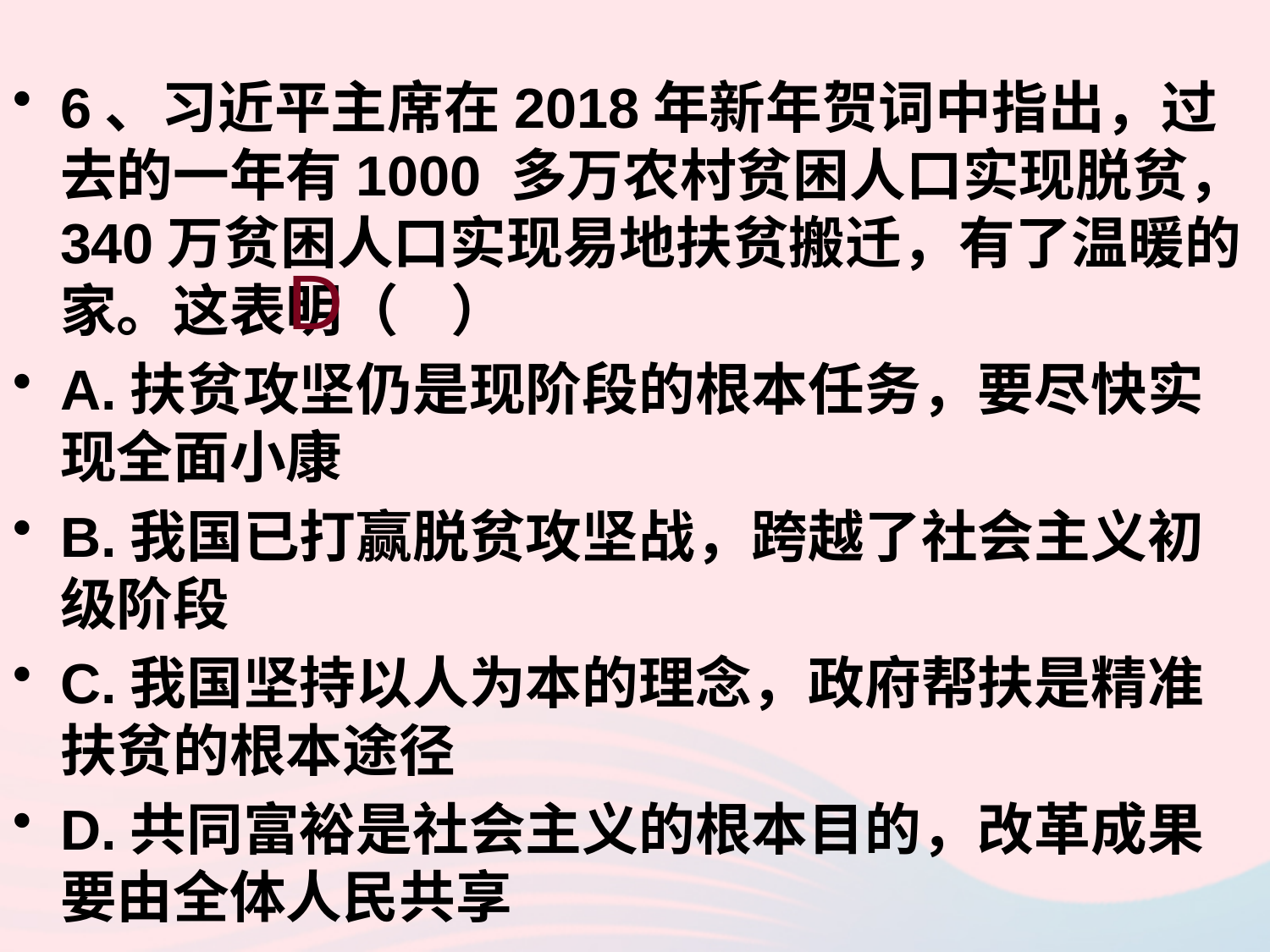

6、习近平主席在2018年新年贺词中指出，过去的一年有1000 多万农村贫困人口实现脱贫，340万贫困人口实现易地扶贫搬迁，有了温暖的家。这表明（    ）
A.扶贫攻坚仍是现阶段的根本任务，要尽快实现全面小康
B.我国已打赢脱贫攻坚战，跨越了社会主义初级阶段
C.我国坚持以人为本的理念，政府帮扶是精准扶贫的根本途径
D.共同富裕是社会主义的根本目的，改革成果要由全体人民共享
D